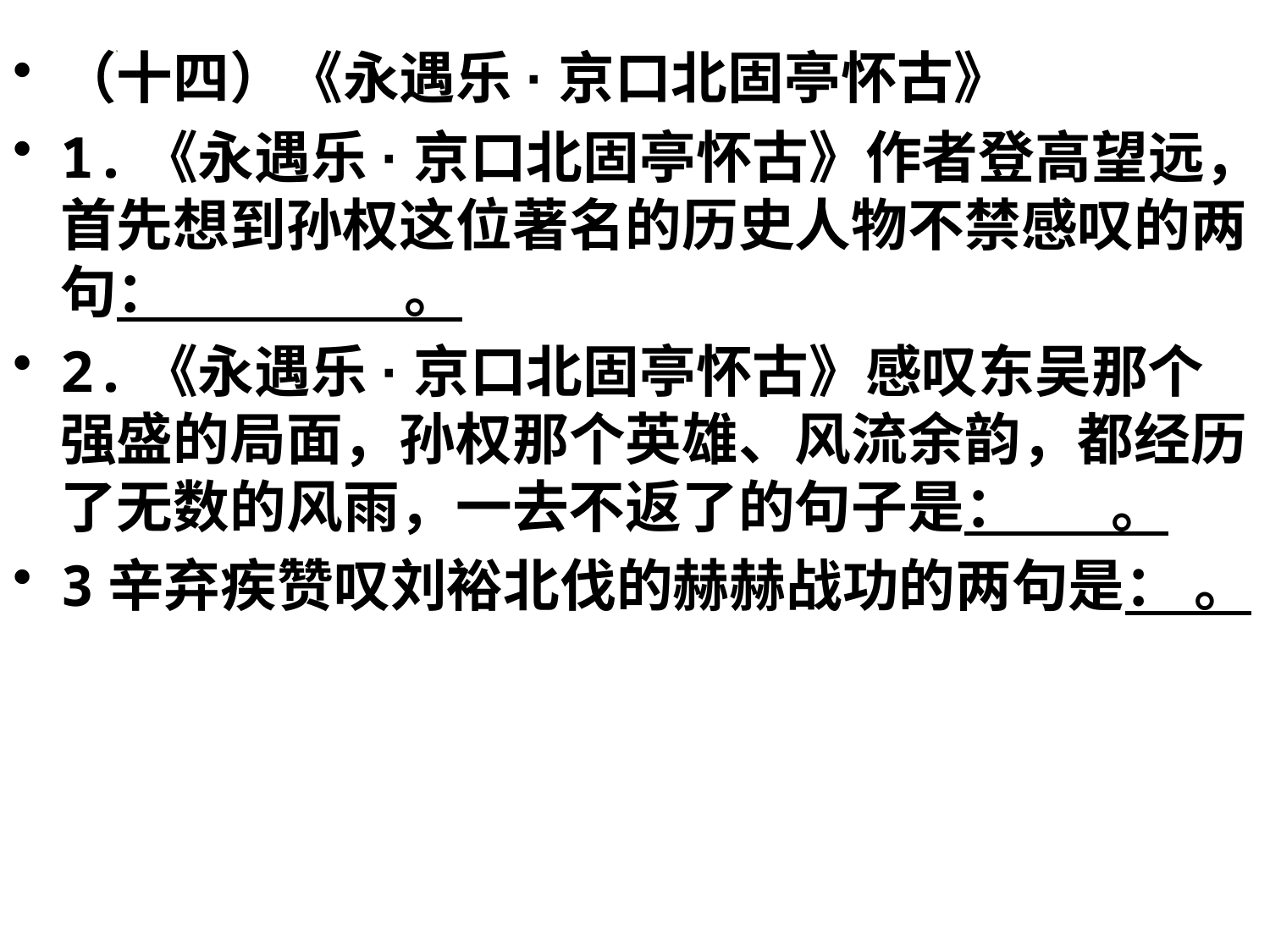

（十四）《永遇乐·京口北固亭怀古》
1.《永遇乐·京口北固亭怀古》作者登高望远，首先想到孙权这位著名的历史人物不禁感叹的两句：                  。
2.《永遇乐·京口北固亭怀古》感叹东吴那个强盛的局面，孙权那个英雄、风流余韵，都经历了无数的风雨，一去不返了的句子是：       。
3辛弃疾赞叹刘裕北伐的赫赫战功的两句是： 。
#